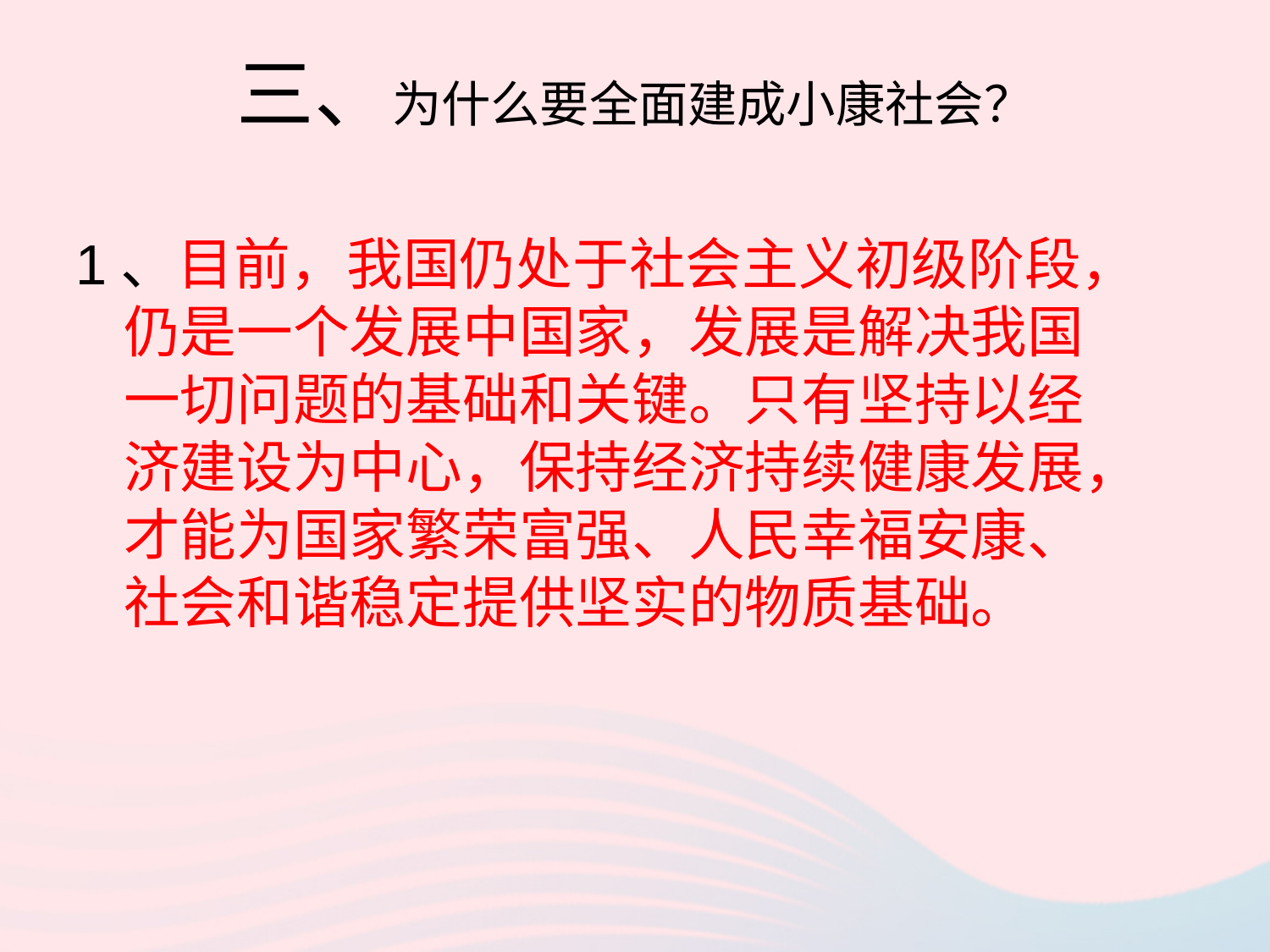

# 三、为什么要全面建成小康社会？
1、目前，我国仍处于社会主义初级阶段，仍是一个发展中国家，发展是解决我国一切问题的基础和关键。只有坚持以经济建设为中心，保持经济持续健康发展，才能为国家繁荣富强、人民幸福安康、社会和谐稳定提供坚实的物质基础。